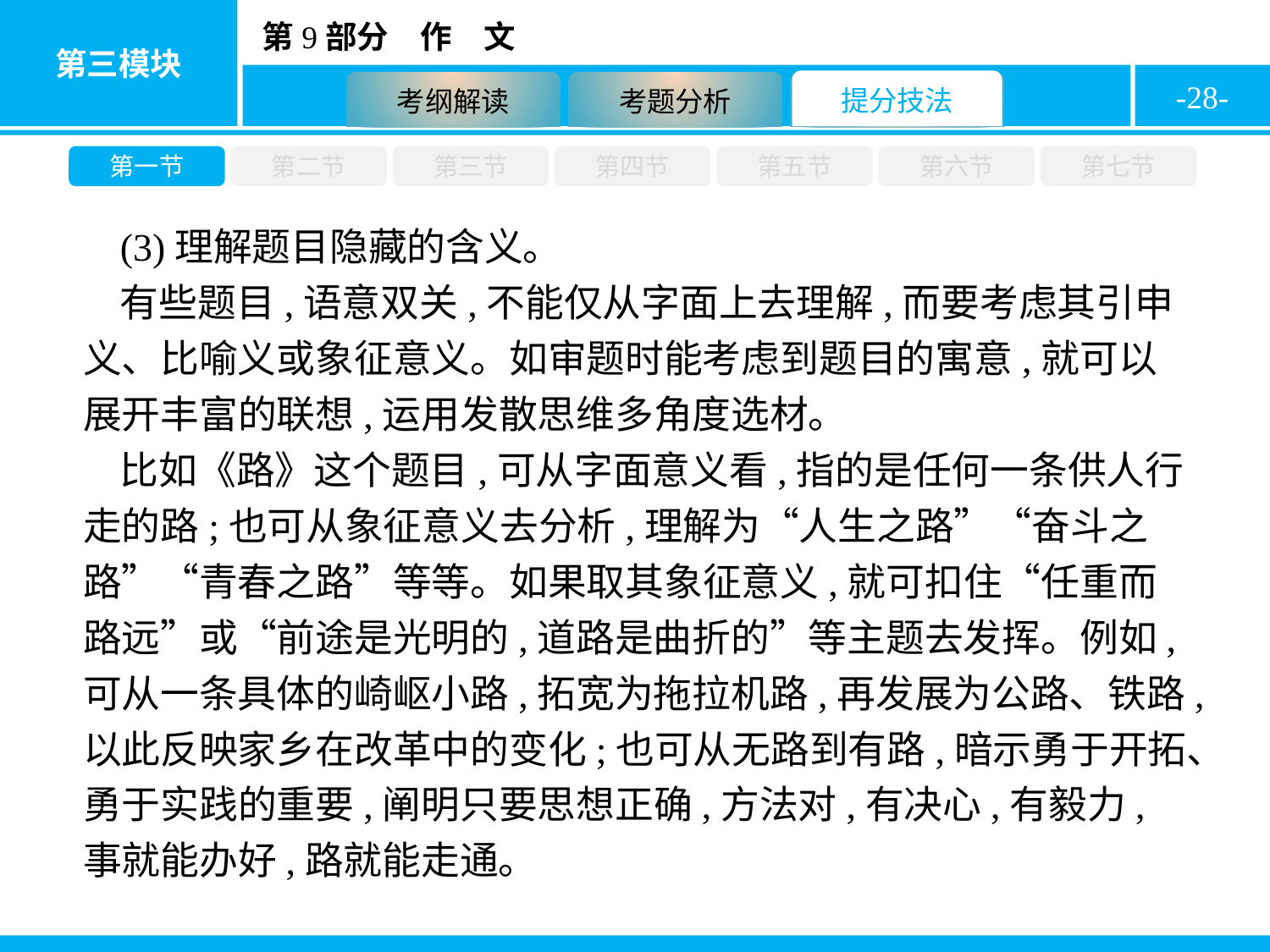

-28-
第一节
第二节
第三节
第四节
第五节
第六节
第七节
(3)理解题目隐藏的含义。
有些题目,语意双关,不能仅从字面上去理解,而要考虑其引申义、比喻义或象征意义。如审题时能考虑到题目的寓意,就可以展开丰富的联想,运用发散思维多角度选材。
比如《路》这个题目,可从字面意义看,指的是任何一条供人行走的路;也可从象征意义去分析,理解为“人生之路”“奋斗之路”“青春之路”等等。如果取其象征意义,就可扣住“任重而路远”或“前途是光明的,道路是曲折的”等主题去发挥。例如,可从一条具体的崎岖小路,拓宽为拖拉机路,再发展为公路、铁路,以此反映家乡在改革中的变化;也可从无路到有路,暗示勇于开拓、勇于实践的重要,阐明只要思想正确,方法对,有决心,有毅力,事就能办好,路就能走通。